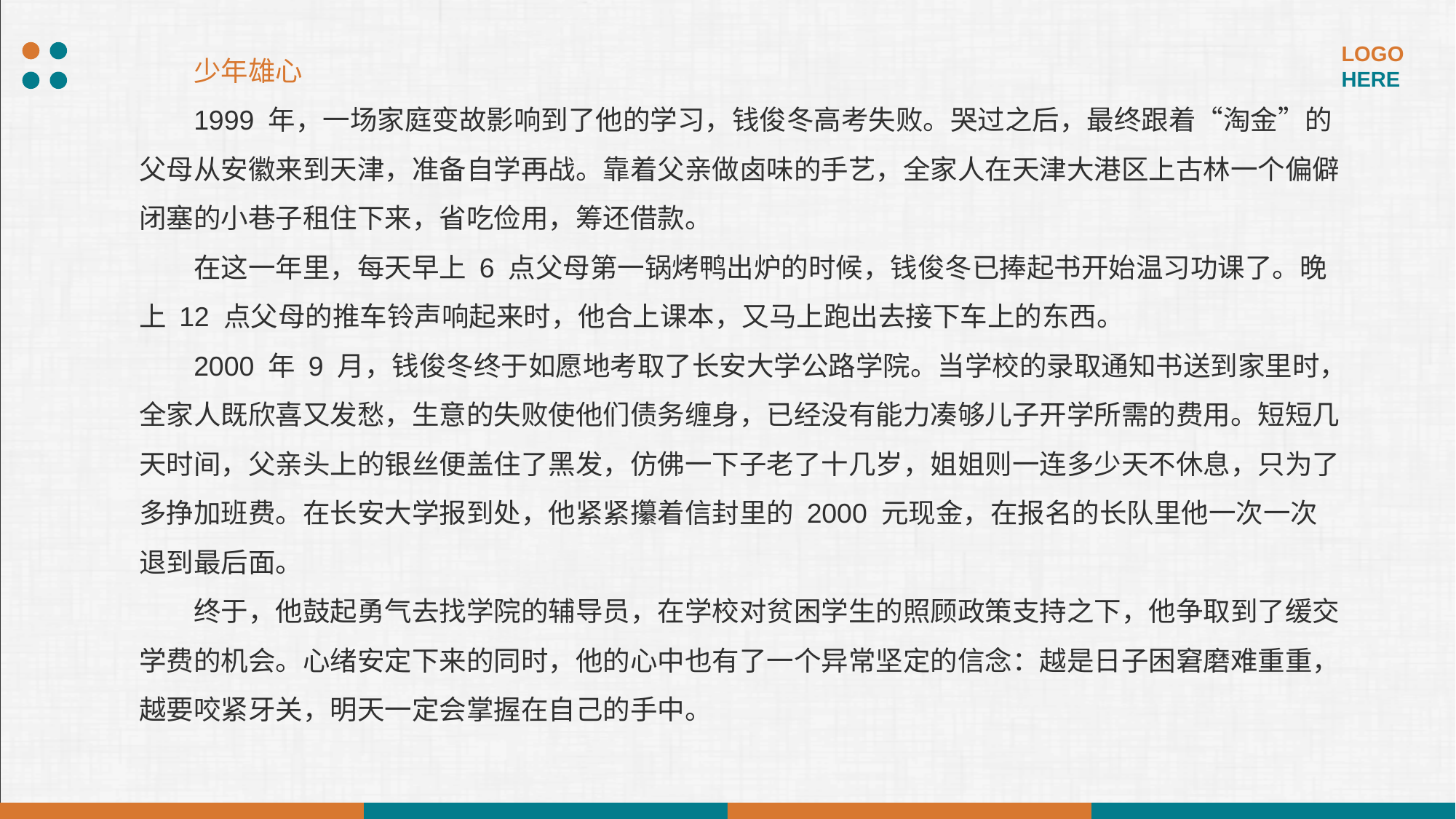

少年雄心
1999 年，一场家庭变故影响到了他的学习，钱俊冬高考失败。哭过之后，最终跟着“淘金”的父母从安徽来到天津，准备自学再战。靠着父亲做卤味的手艺，全家人在天津大港区上古林一个偏僻闭塞的小巷子租住下来，省吃俭用，筹还借款。
在这一年里，每天早上 6 点父母第一锅烤鸭出炉的时候，钱俊冬已捧起书开始温习功课了。晚上 12 点父母的推车铃声响起来时，他合上课本，又马上跑出去接下车上的东西。
2000 年 9 月，钱俊冬终于如愿地考取了长安大学公路学院。当学校的录取通知书送到家里时，全家人既欣喜又发愁，生意的失败使他们债务缠身，已经没有能力凑够儿子开学所需的费用。短短几天时间，父亲头上的银丝便盖住了黑发，仿佛一下子老了十几岁，姐姐则一连多少天不休息，只为了多挣加班费。在长安大学报到处，他紧紧攥着信封里的 2000 元现金，在报名的长队里他一次一次退到最后面。
终于，他鼓起勇气去找学院的辅导员，在学校对贫困学生的照顾政策支持之下，他争取到了缓交学费的机会。心绪安定下来的同时，他的心中也有了一个异常坚定的信念：越是日子困窘磨难重重，越要咬紧牙关，明天一定会掌握在自己的手中。